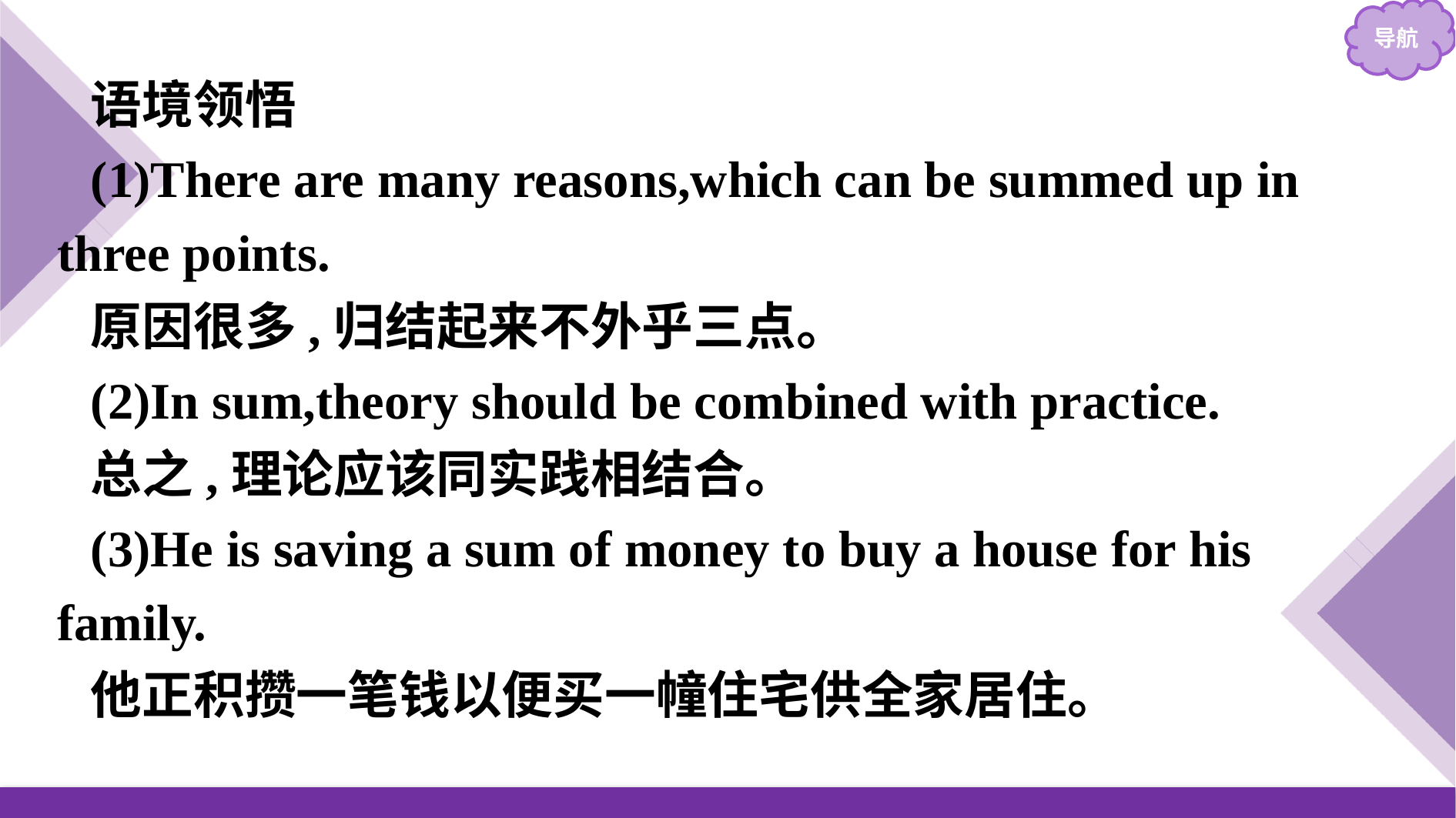

语境领悟
(1)There are many reasons,which can be summed up in three points.
原因很多,归结起来不外乎三点。
(2)In sum,theory should be combined with practice.
总之,理论应该同实践相结合。
(3)He is saving a sum of money to buy a house for his family.
他正积攒一笔钱以便买一幢住宅供全家居住。